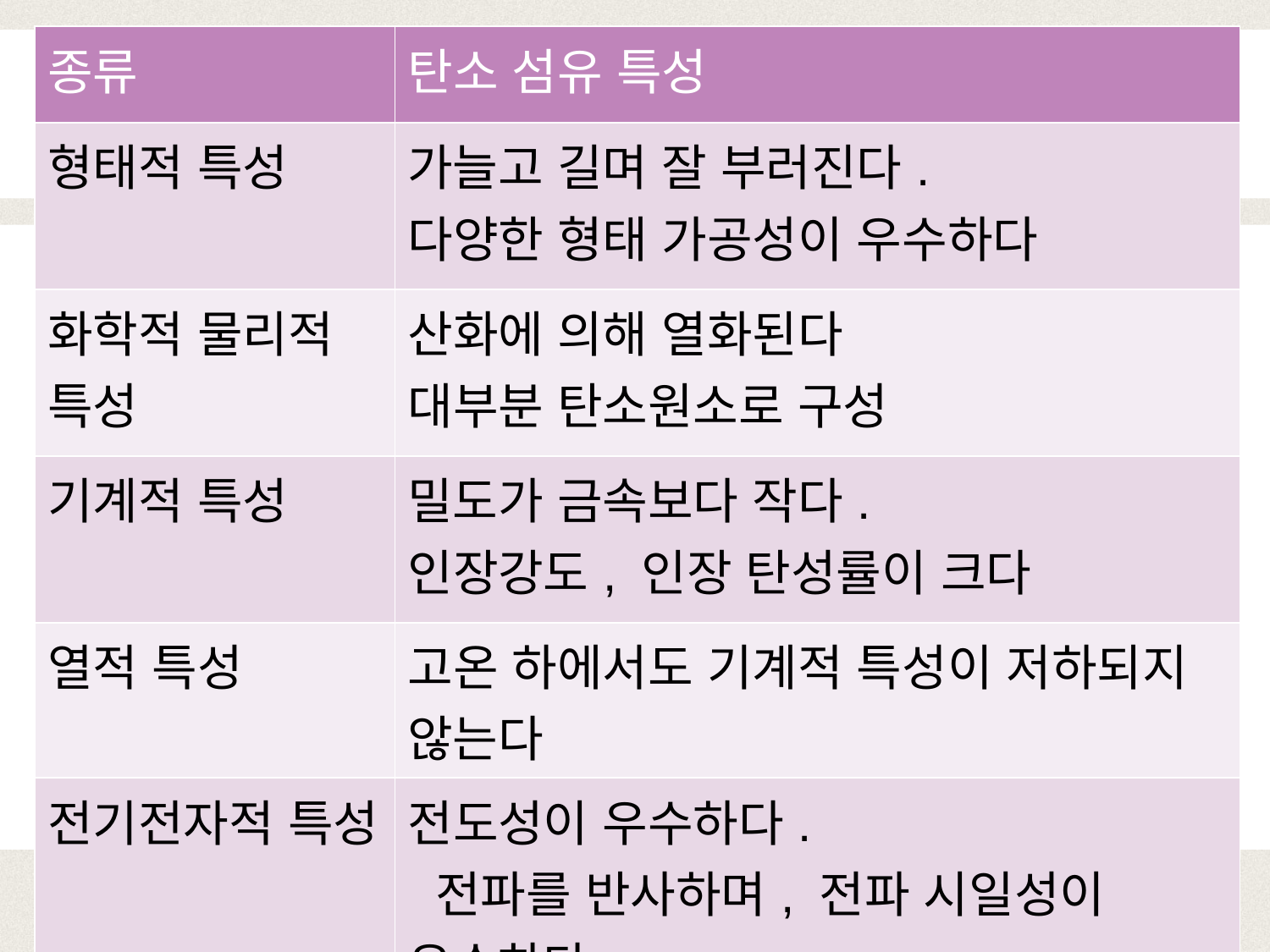

| 종류 | 탄소 섬유 특성 |
| --- | --- |
| 형태적 특성 | 가늘고 길며 잘 부러진다. 다양한 형태 가공성이 우수하다 |
| 화학적 물리적 특성 | 산화에 의해 열화된다 대부분 탄소원소로 구성 |
| 기계적 특성 | 밀도가 금속보다 작다. 인장강도, 인장 탄성률이 크다 |
| 열적 특성 | 고온 하에서도 기계적 특성이 저하되지 않는다 |
| 전기전자적 특성 | 전도성이 우수하다. 전파를 반사하며, 전파 시일성이 우수하다 |
#